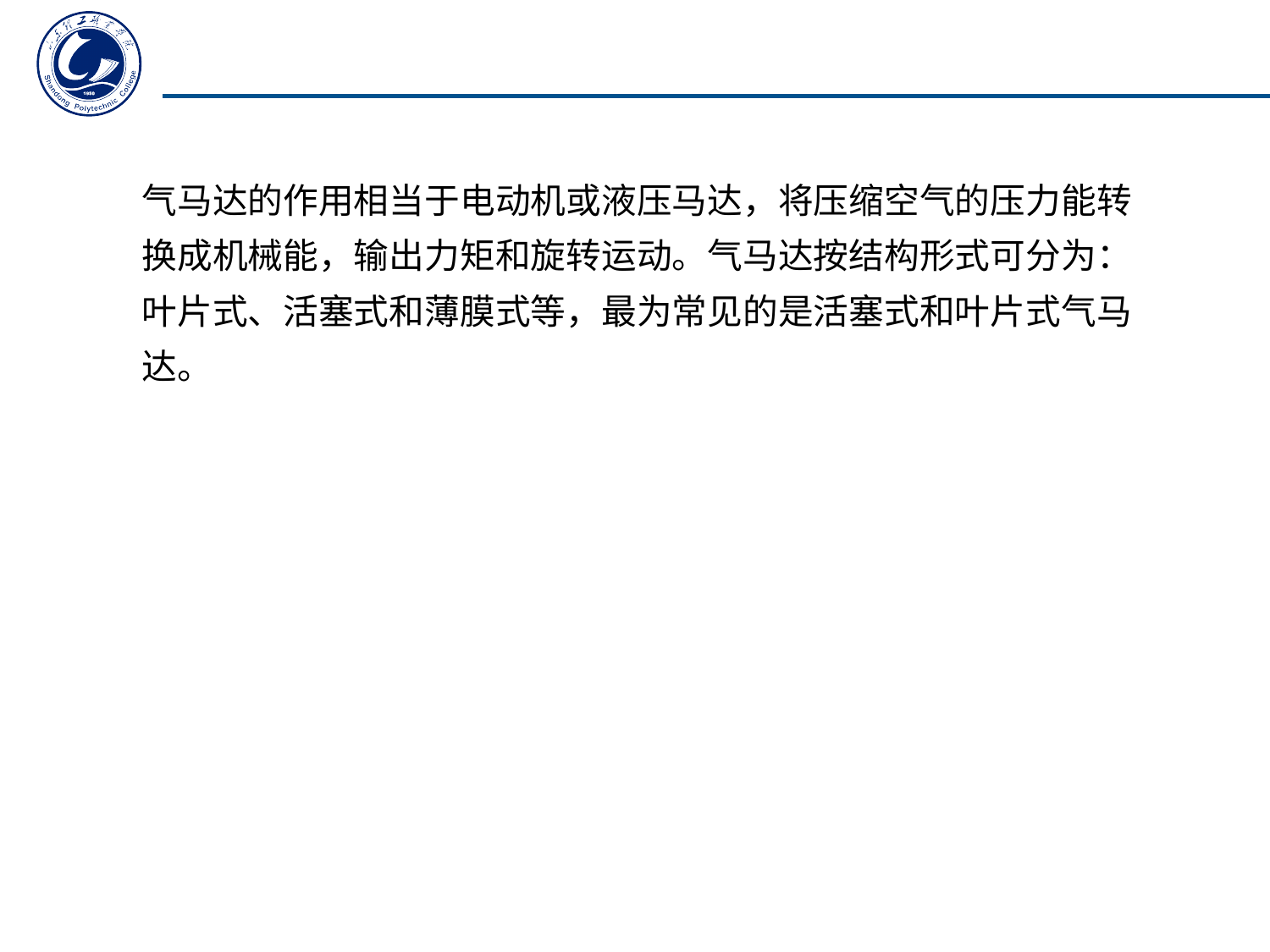

气马达的作用相当于电动机或液压马达，将压缩空气的压力能转换成机械能，输出力矩和旋转运动。气马达按结构形式可分为：叶片式、活塞式和薄膜式等，最为常见的是活塞式和叶片式气马达。